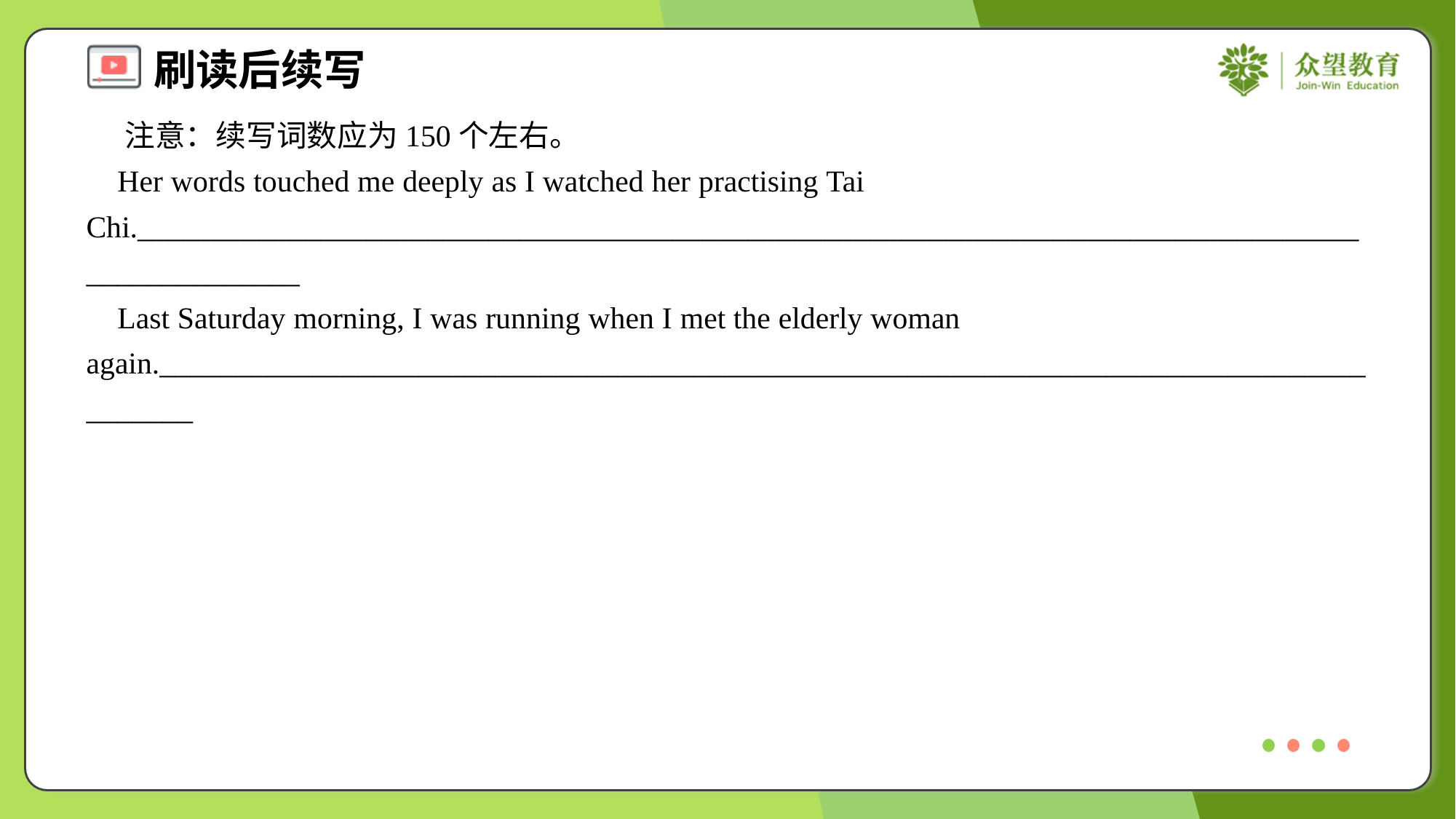

注意：续写词数应为150个左右。
    Her words touched me deeply as I watched her practising Tai Chi.______________________________________________________________________________________________
    Last Saturday morning, I was running when I met the elderly woman again.______________________________________________________________________________________